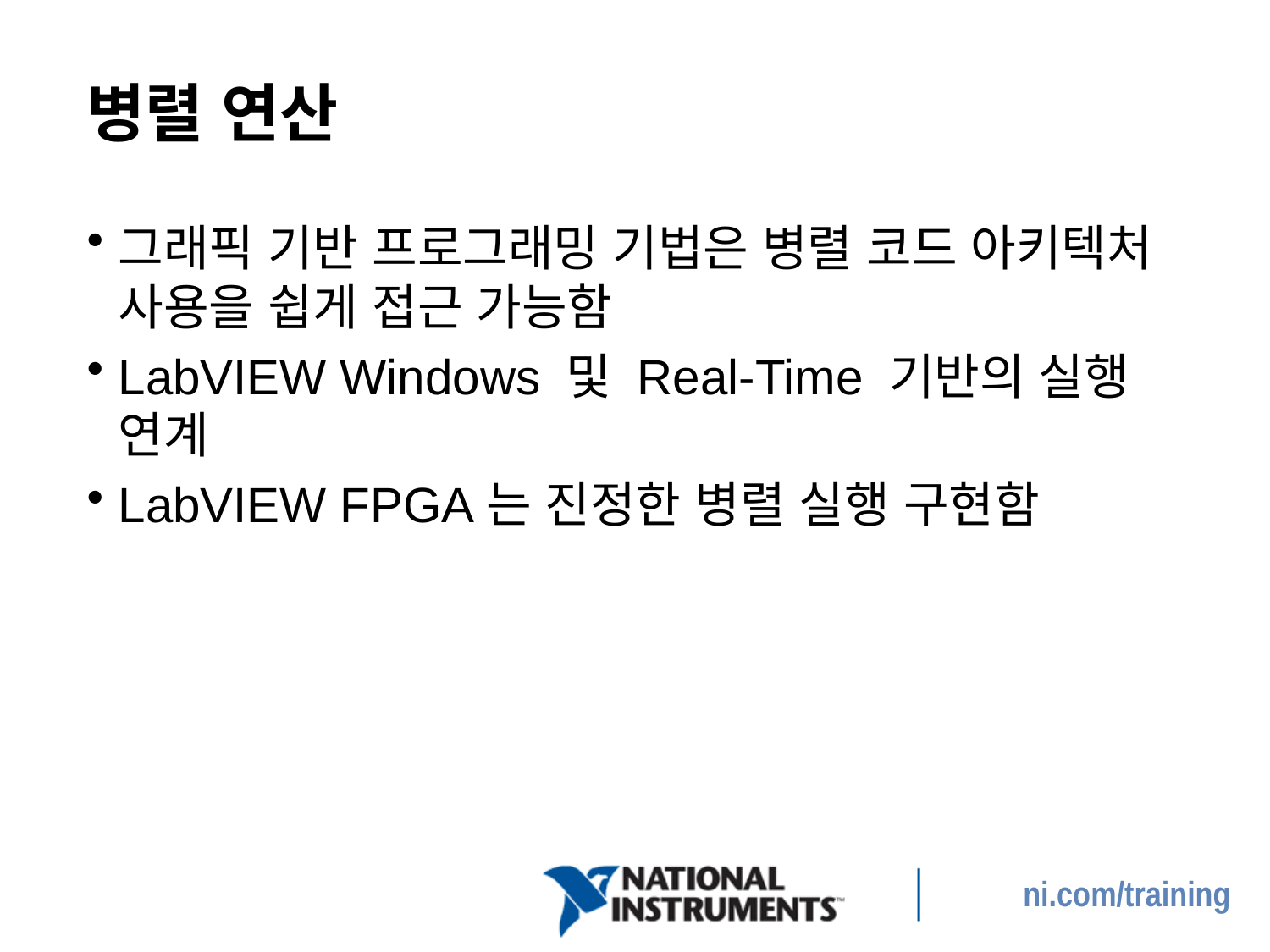

# 병렬 연산
그래픽 기반 프로그래밍 기법은 병렬 코드 아키텍처 사용을 쉽게 접근 가능함
LabVIEW Windows 및 Real-Time 기반의 실행 연계
LabVIEW FPGA는 진정한 병렬 실행 구현함